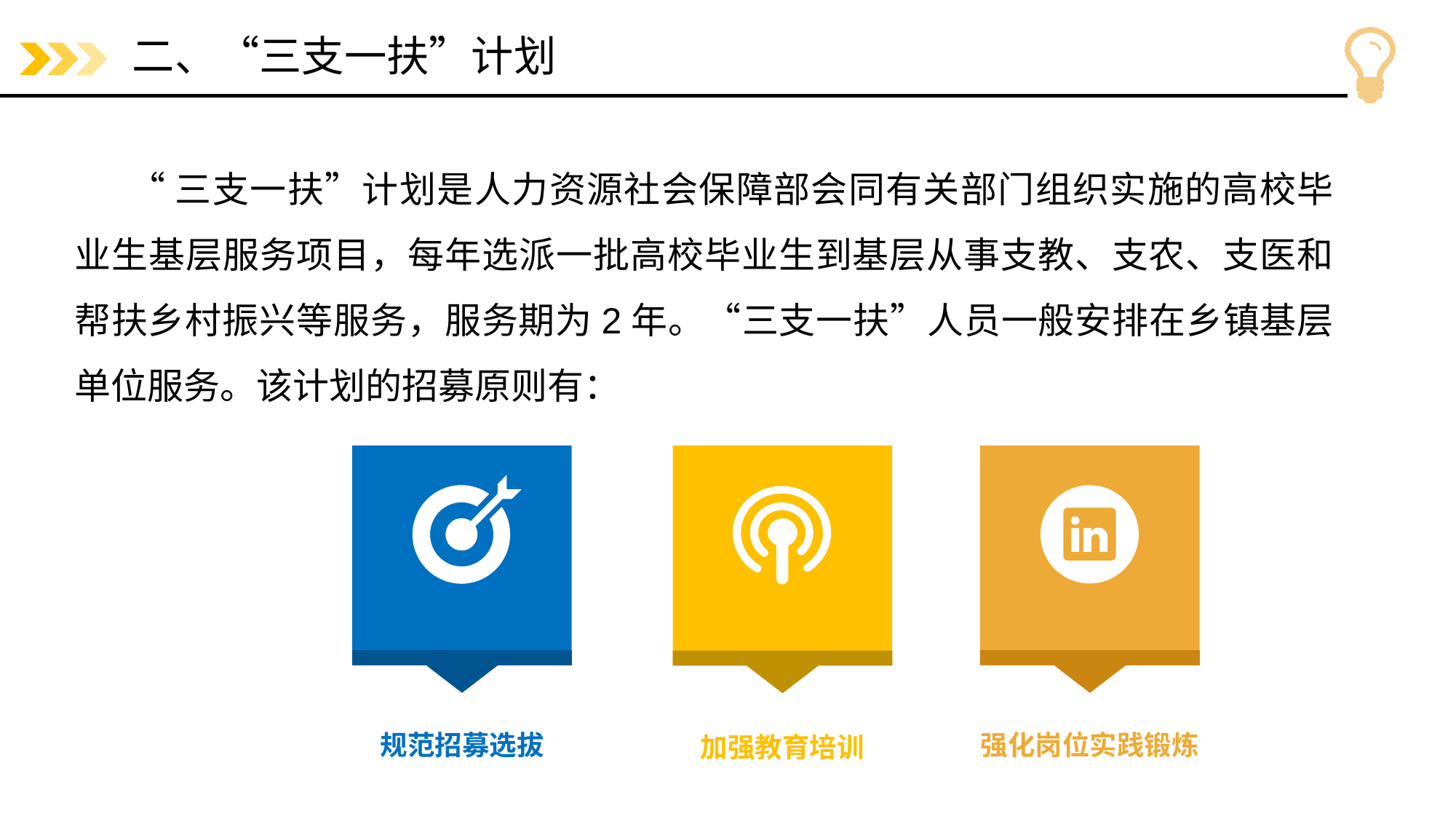

17
# 二、“三支一扶”计划
“三支一扶”计划是人力资源社会保障部会同有关部门组织实施的高校毕业生基层服务项目，每年选派一批高校毕业生到基层从事支教、支农、支医和帮扶乡村振兴等服务，服务期为2年。“三支一扶”人员一般安排在乡镇基层单位服务。该计划的招募原则有：

规范招募选拔

加强教育培训

强化岗位实践锻炼